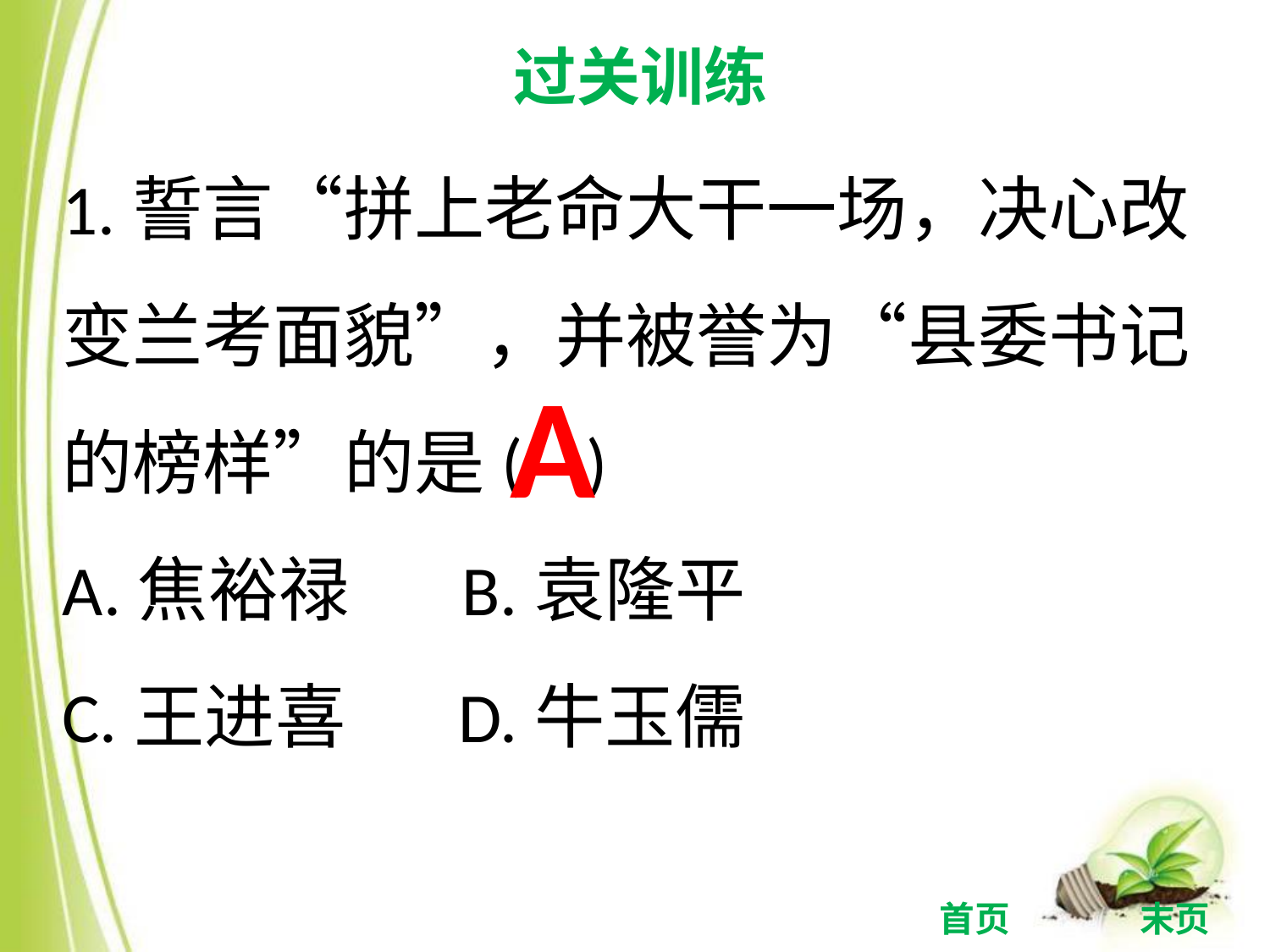

过关训练
1.誓言“拼上老命大干一场，决心改变兰考面貌”，并被誉为“县委书记的榜样”的是(    )
A.焦裕禄      B.袁隆平
C.王进喜      D.牛玉儒
A
首页
末页